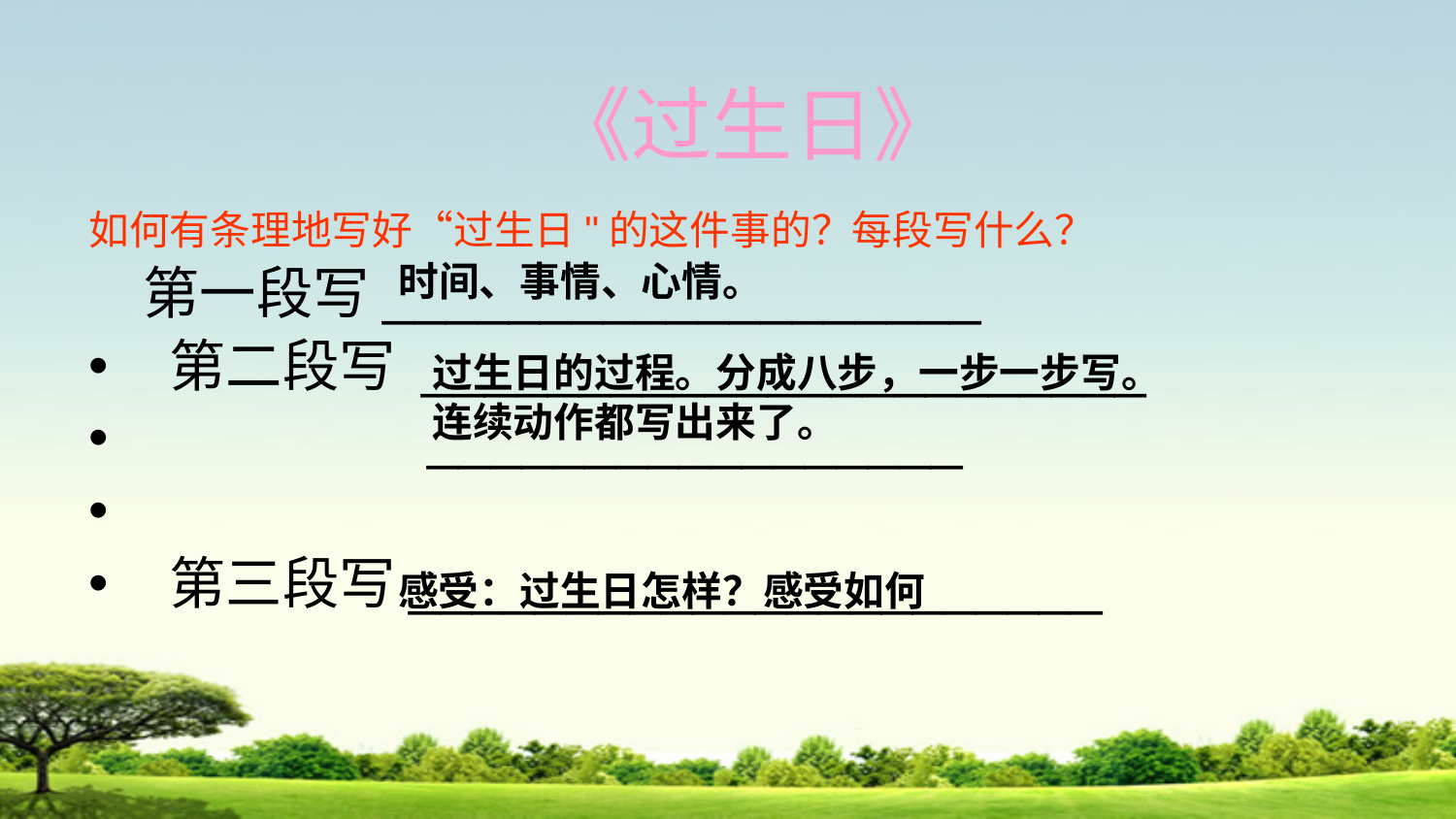

#
《过生日》

如何有条理地写好“过生日"的这件事的？每段写什么？
     第一段写___________________
 第二段写 _______________________
                  _________________

 第三段写______________________

时间、事情、心情。
过生日的过程。分成八步，一步一步写。
连续动作都写出来了。
感受：过生日怎样？感受如何